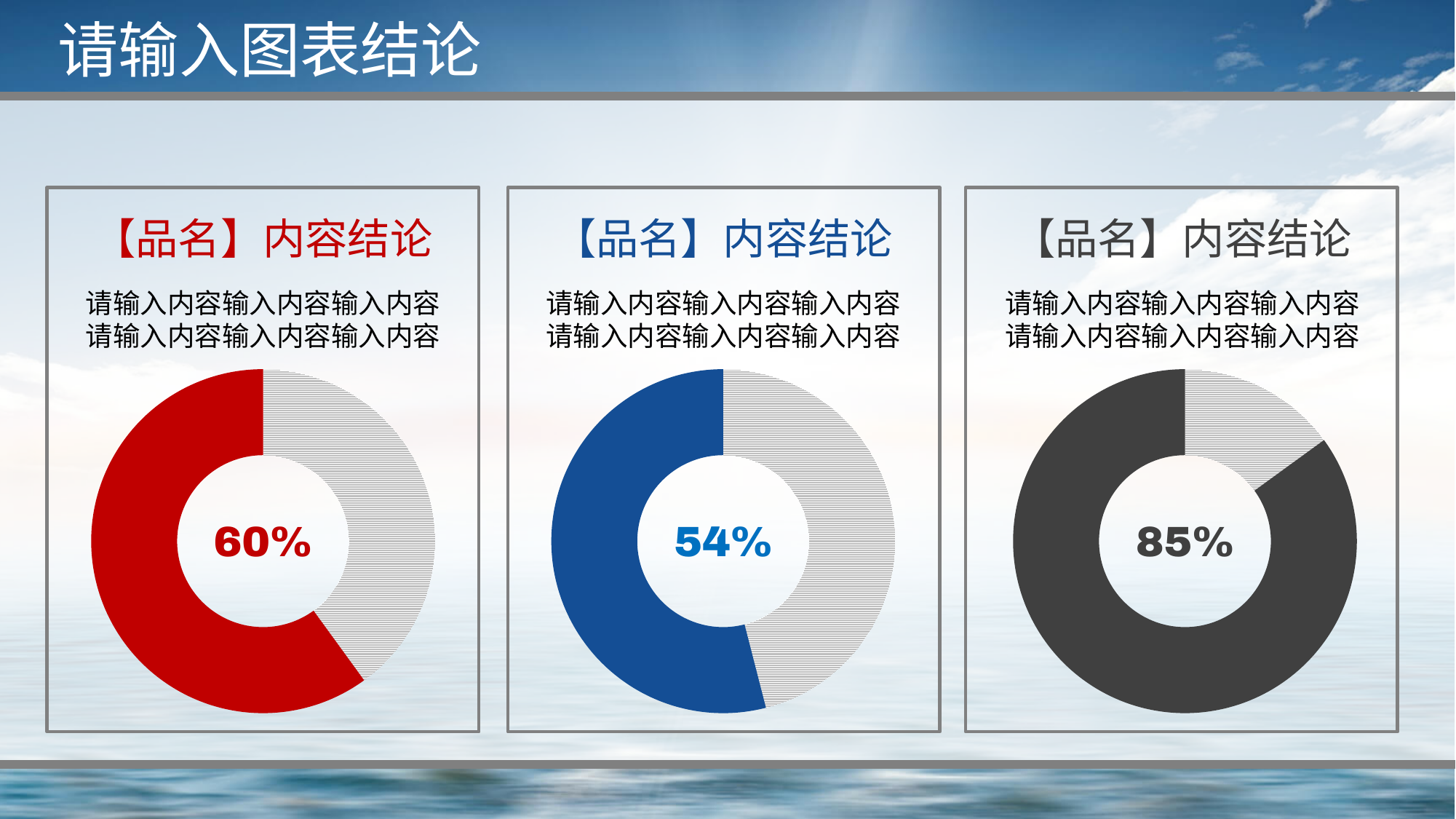

# 请输入图表结论

【品名】内容结论
【品名】内容结论
【品名】内容结论
请输入内容输入内容输入内容
请输入内容输入内容输入内容
请输入内容输入内容输入内容
请输入内容输入内容输入内容
请输入内容输入内容输入内容
请输入内容输入内容输入内容

### Chart

| Category | 销售额 |
|---|---|
| 第一季度 | 0.4 |
| 第二季度 | 0.6 |

### Chart

| Category | 销售额 |
|---|---|
| 第一季度 | 0.46 |
| 第二季度 | 0.54 |

### Chart

| Category | 销售额 |
|---|---|
| 第一季度 | 0.15 |
| 第二季度 | 0.85 |
60%
54%
85%